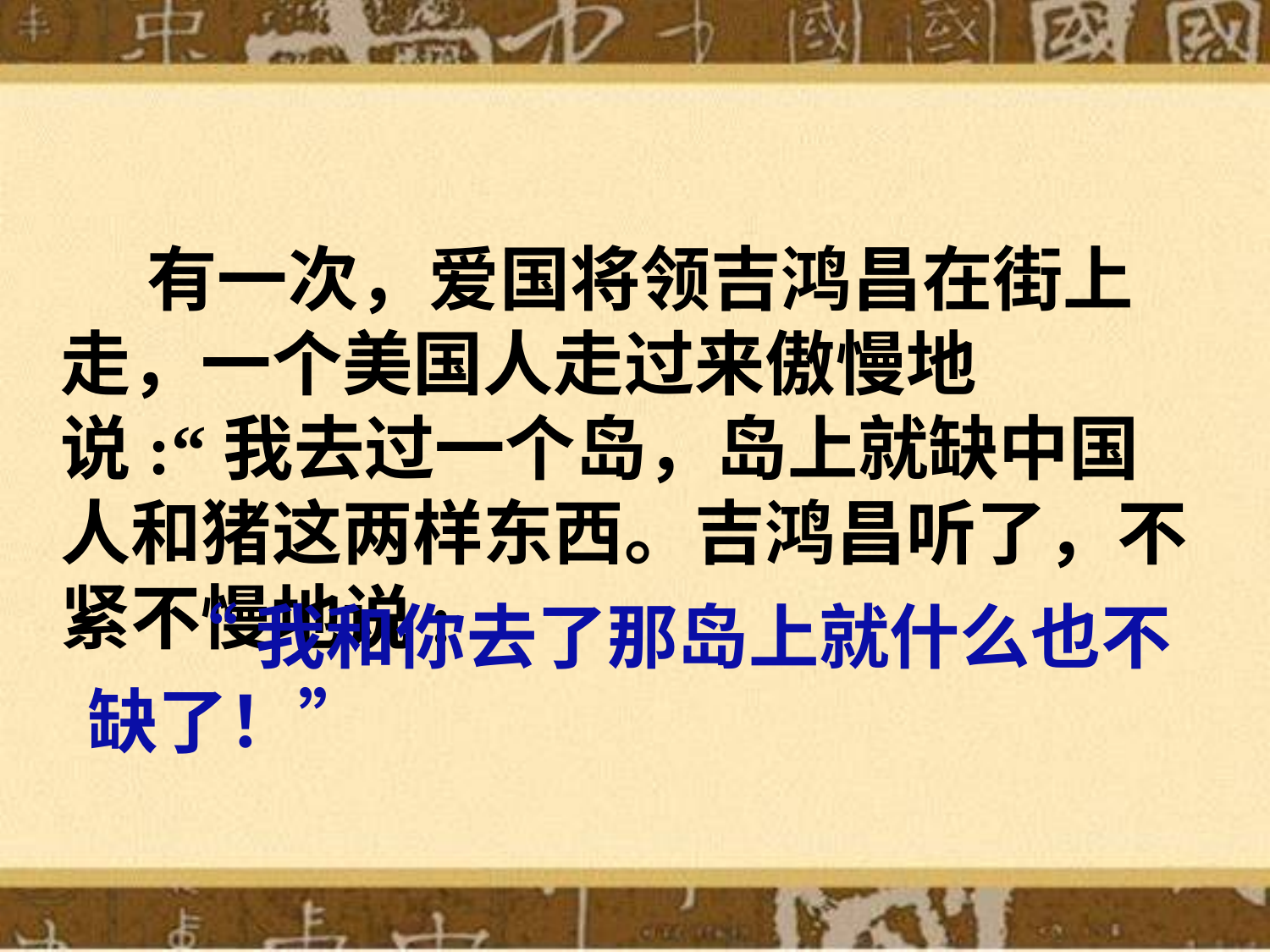

有一次，爱国将领吉鸿昌在街上走，一个美国人走过来傲慢地说:“我去过一个岛，岛上就缺中国人和猪这两样东西。吉鸿昌听了，不紧不慢地说:
     “我和你去了那岛上就什么也不缺了！”